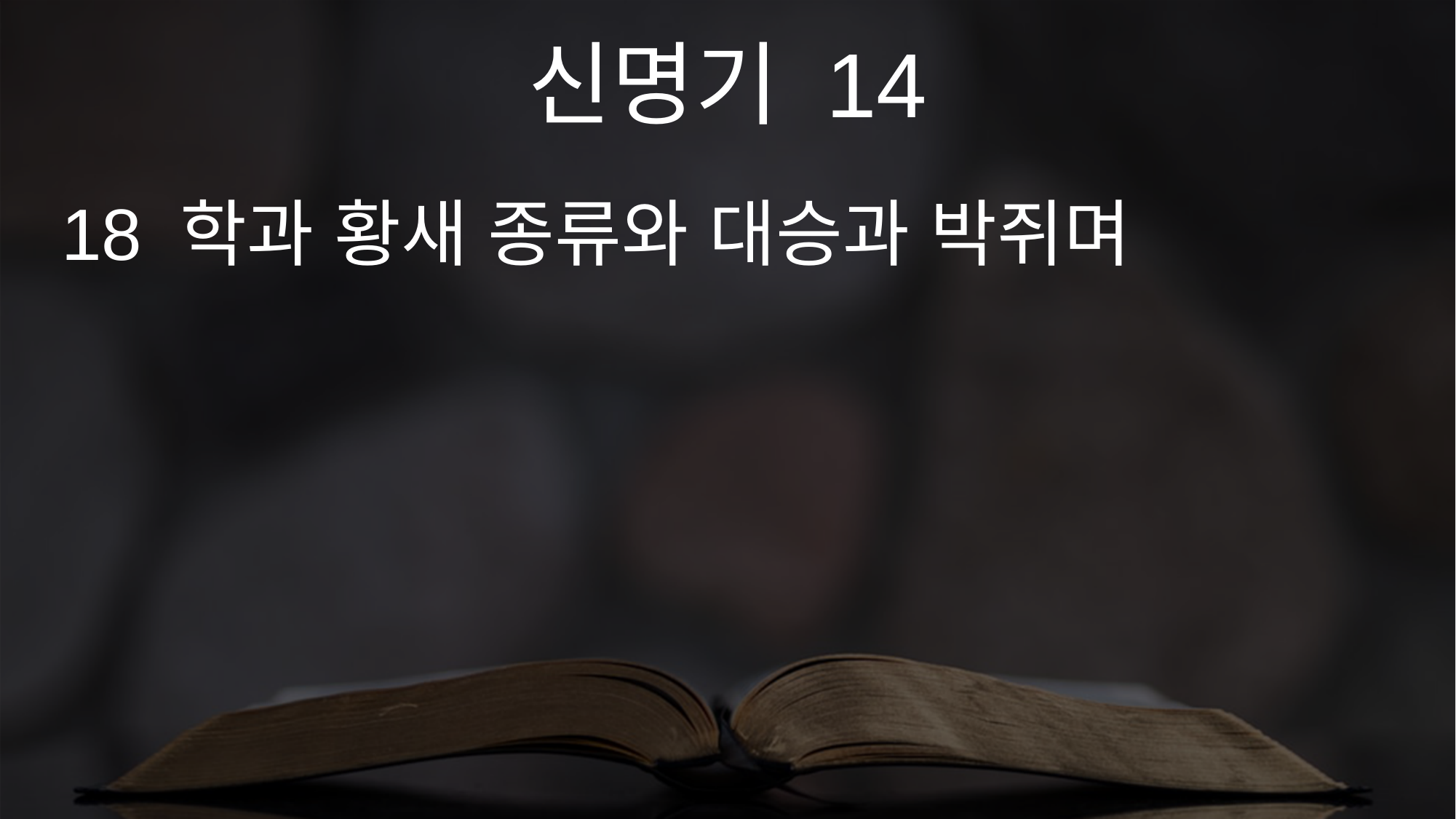

신명기 14
18 학과 황새 종류와 대승과 박쥐며